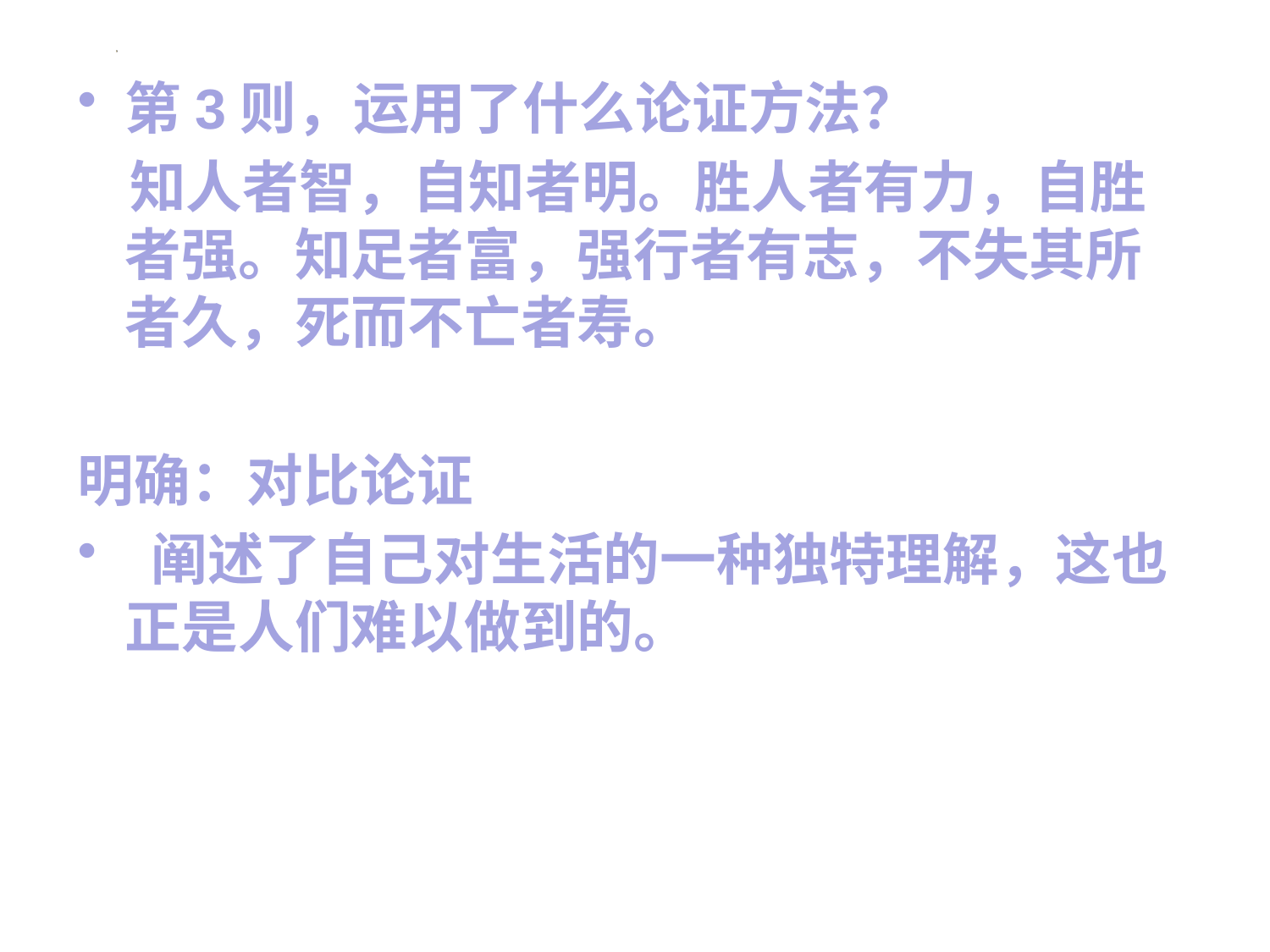

第3则，运用了什么论证方法？
   知人者智，自知者明。胜人者有力，自胜者强。知足者富，强行者有志，不失其所者久，死而不亡者寿。

明确：对比论证
 阐述了自己对生活的一种独特理解，这也正是人们难以做到的。